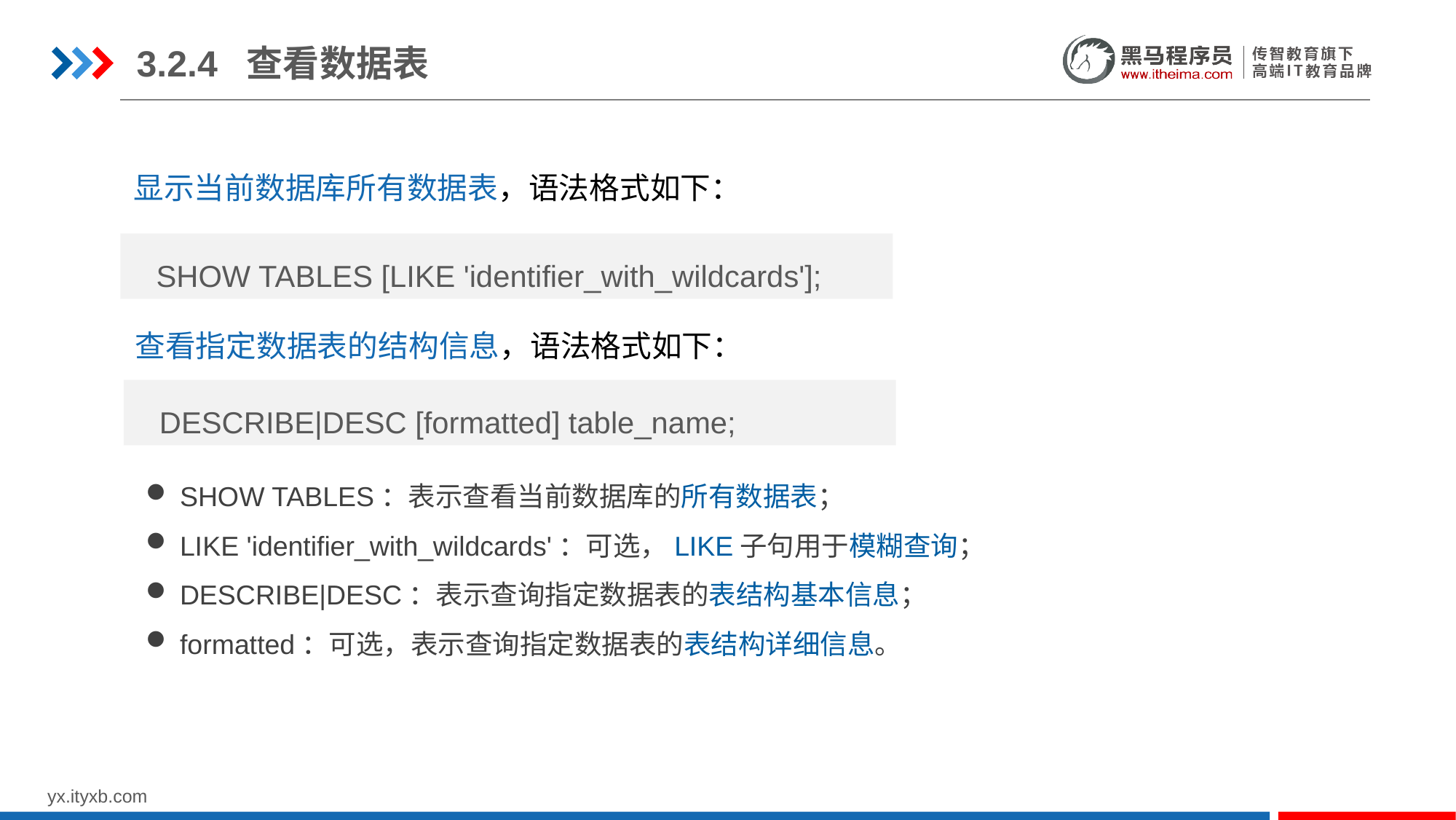

3.2.4  查看数据表
显示当前数据库所有数据表，语法格式如下：
   SHOW TABLES [LIKE 'identifier_with_wildcards'];
查看指定数据表的结构信息，语法格式如下：
   DESCRIBE|DESC [formatted] table_name;
SHOW TABLES：表示查看当前数据库的所有数据表；
LIKE 'identifier_with_wildcards'：可选，LIKE子句用于模糊查询；
DESCRIBE|DESC：表示查询指定数据表的表结构基本信息；
formatted：可选，表示查询指定数据表的表结构详细信息。